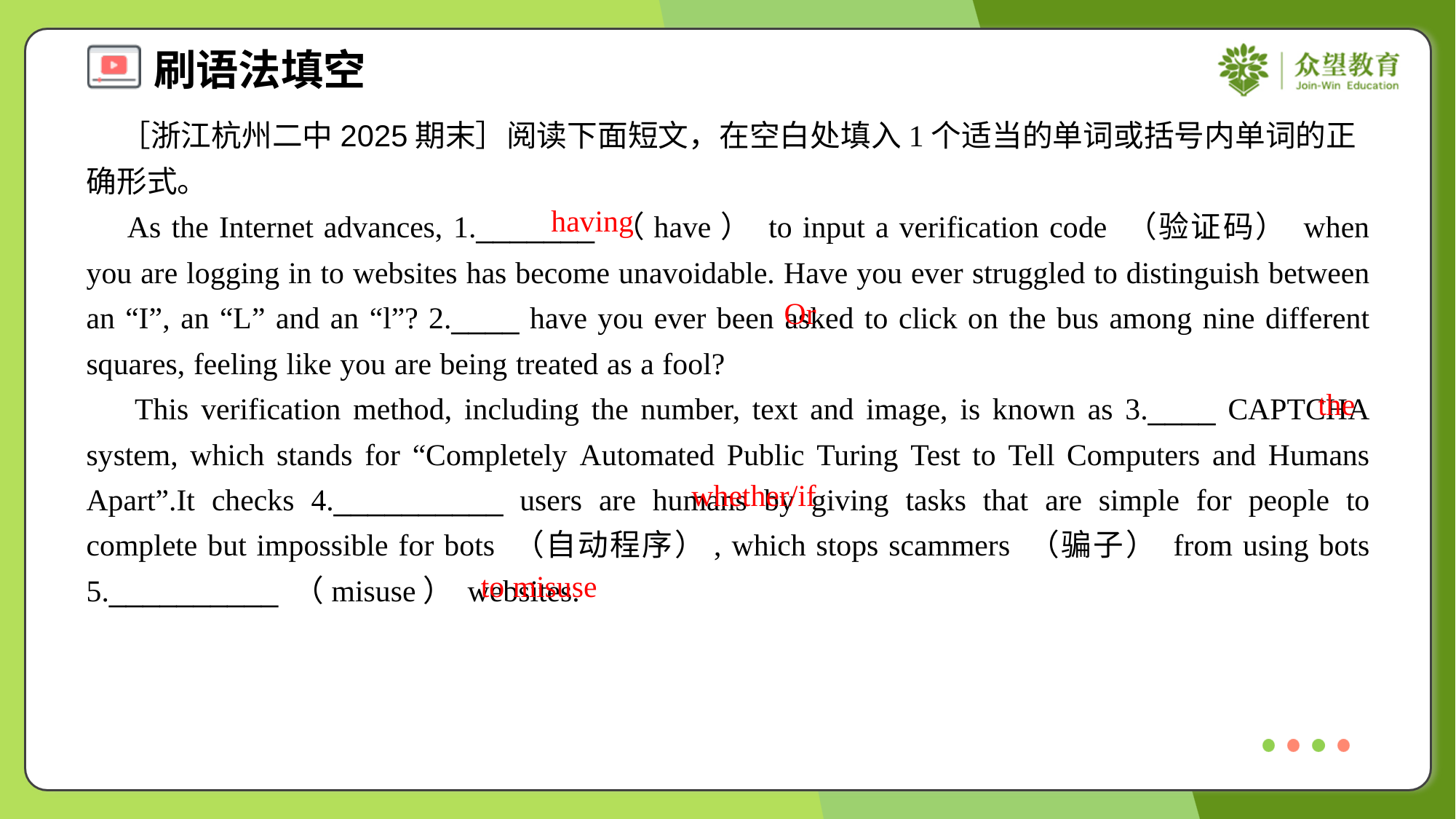

［浙江杭州二中2025期末］阅读下面短文，在空白处填入1个适当的单词或括号内单词的正确形式。
    As the Internet advances, 1._______ （have） to input a verification code （验证码） when you are logging in to websites has become unavoidable. Have you ever struggled to distinguish between an “I”, an “L” and an “l”? 2.____ have you ever been asked to click on the bus among nine different squares, feeling like you are being treated as a fool?
    This verification method, including the number, text and image, is known as 3.____ CAPTCHA system, which stands for “Completely Automated Public Turing Test to Tell Computers and Humans Apart”.It checks 4.__________ users are humans by giving tasks that are simple for people to complete but impossible for bots （自动程序）, which stops scammers （骗子） from using bots 5.__________ （misuse） websites.
having
Or
the
whether/if
to misuse